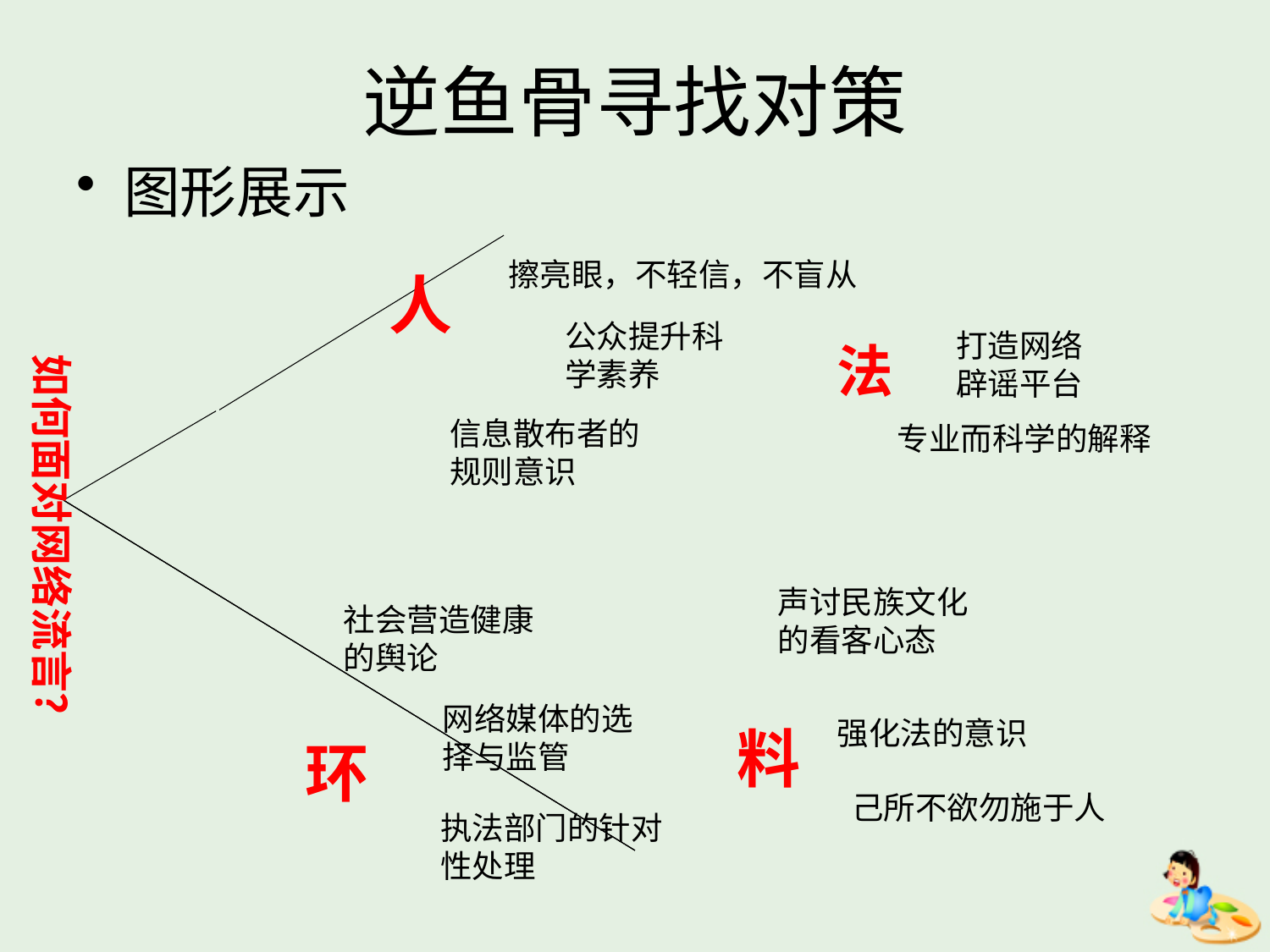

# 逆鱼骨寻找对策
图形展示
擦亮眼，不轻信，不盲从
人
公众提升科学素养
打造网络辟谣平台
法
如何面对网络流言？
信息散布者的规则意识
专业而科学的解释
声讨民族文化的看客心态
社会营造健康的舆论
网络媒体的选择与监管
强化法的意识
料
环
己所不欲勿施于人
执法部门的针对性处理